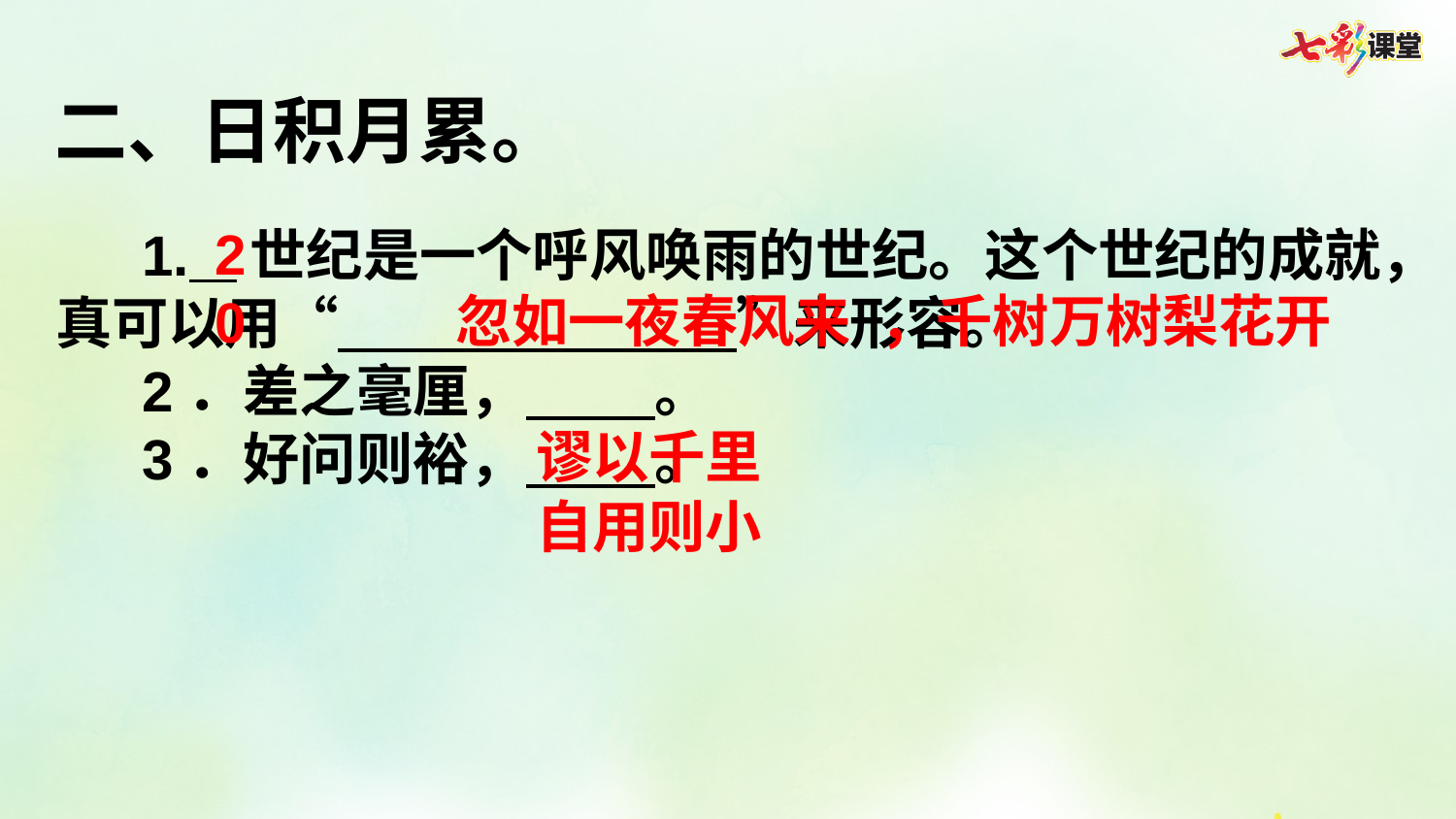

二、日积月累。
20
1.   世纪是一个呼风唤雨的世纪。这个世纪的成就，真可以用“                               ”来形容。
2．差之毫厘，          。
3．好问则裕，          。
忽如一夜春风来 ，千树万树梨花开
谬以千里
自用则小